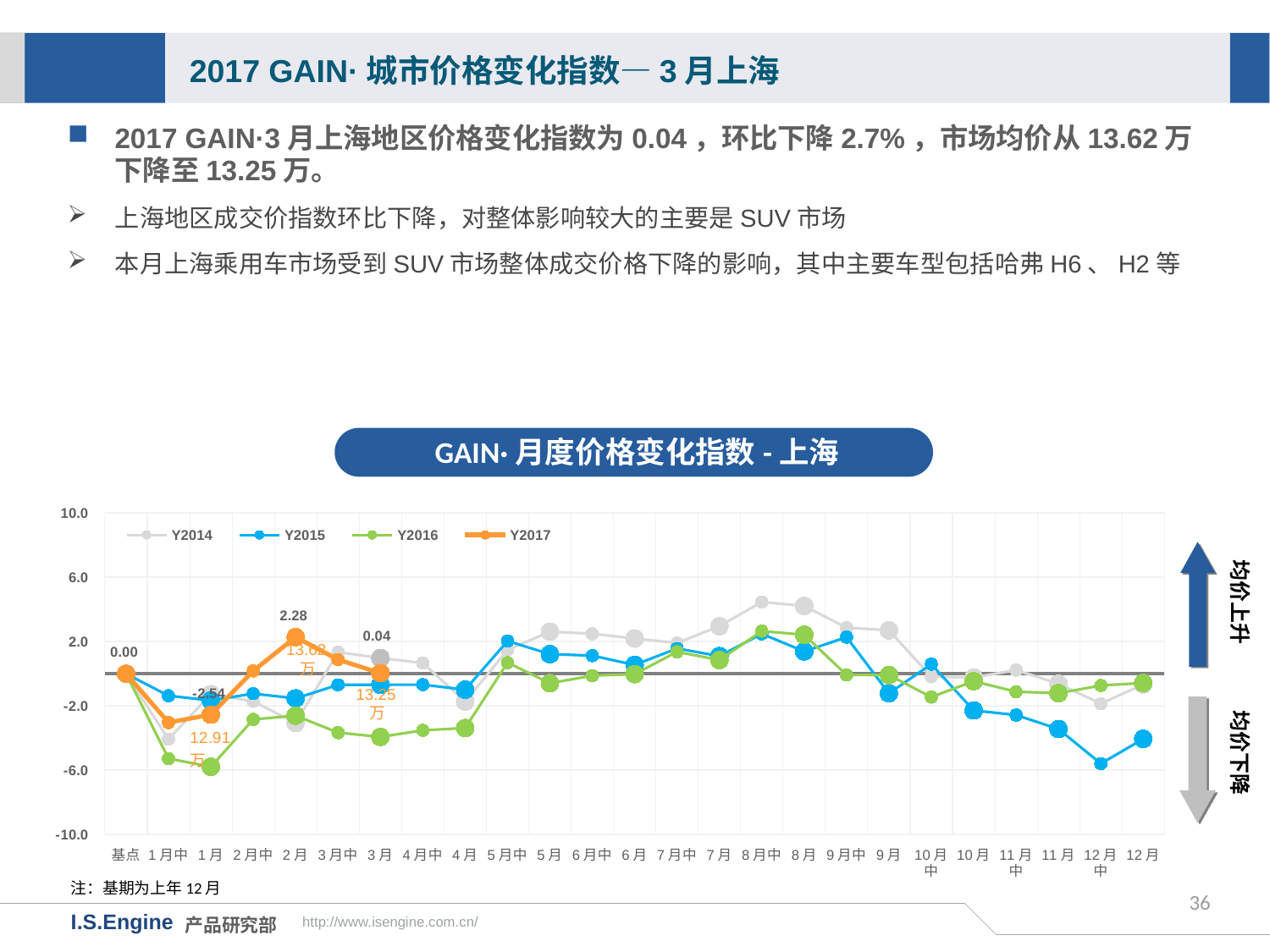

2017 GAIN·城市价格变化指数—3月上海
2017 GAIN·3月上海地区价格变化指数为0.04，环比下降2.7%，市场均价从13.62万下降至13.25万。
上海地区成交价指数环比下降，对整体影响较大的主要是SUV市场
本月上海乘用车市场受到SUV市场整体成交价格下降的影响，其中主要车型包括哈弗H6、H2等

GAIN·月度价格变化指数-上海

[unsupported chart]

均价上升

13.62万
均价下降
13.25万

注：基期为上年12月
36